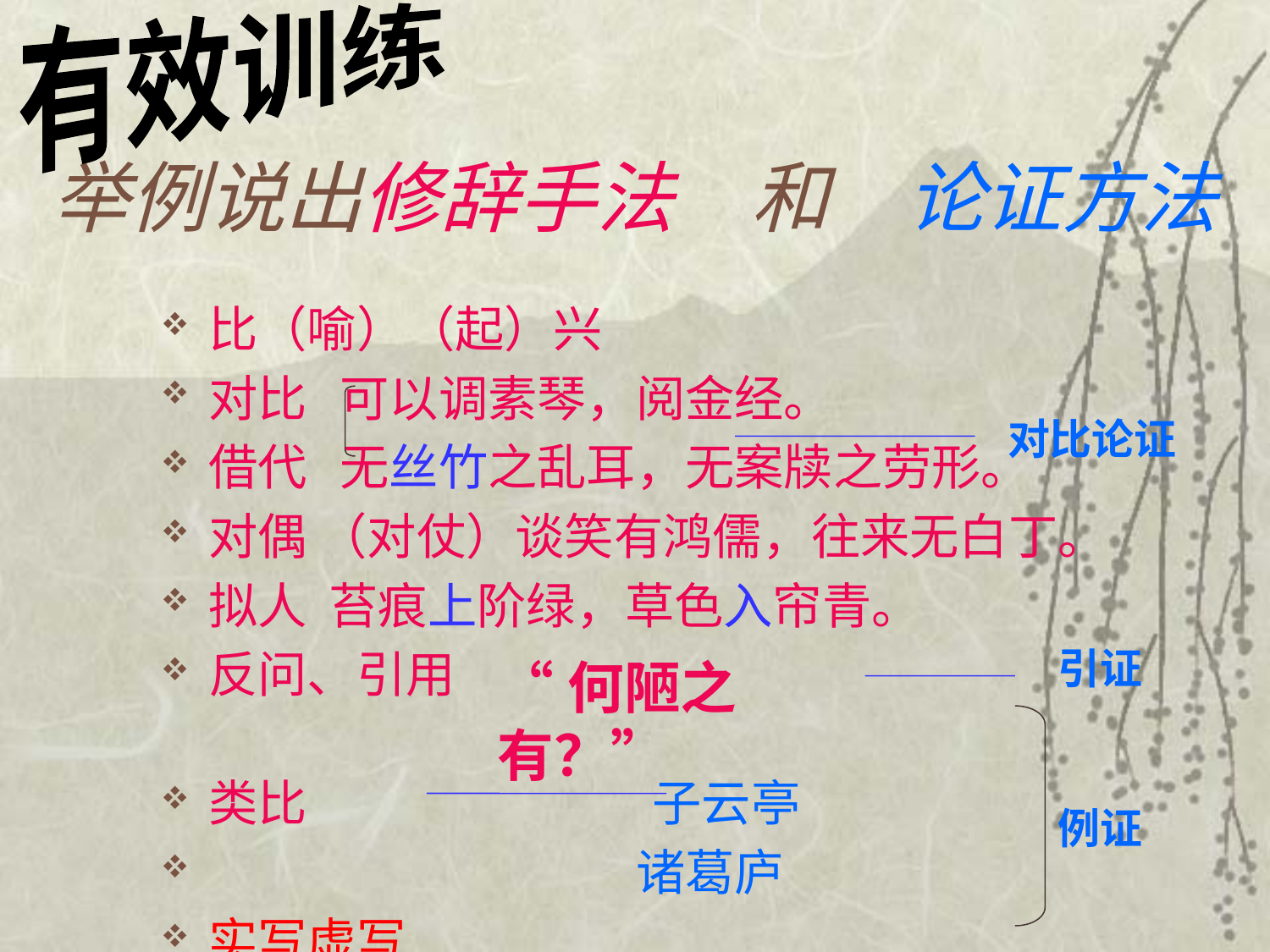

有效训练
# 举例说出修辞手法　和　论证方法
比（喻）（起）兴
对比   可以调素琴，阅金经。
借代   无丝竹之乱耳，无案牍之劳形。
对偶 （对仗）谈笑有鸿儒，往来无白丁。
拟人  苔痕上阶绿，草色入帘青。
反问、引用
类比　　　　　　　子云亭
　　　　　　            诸葛庐
实写虚写

对比论证

引证
“何陋之有？”

例证